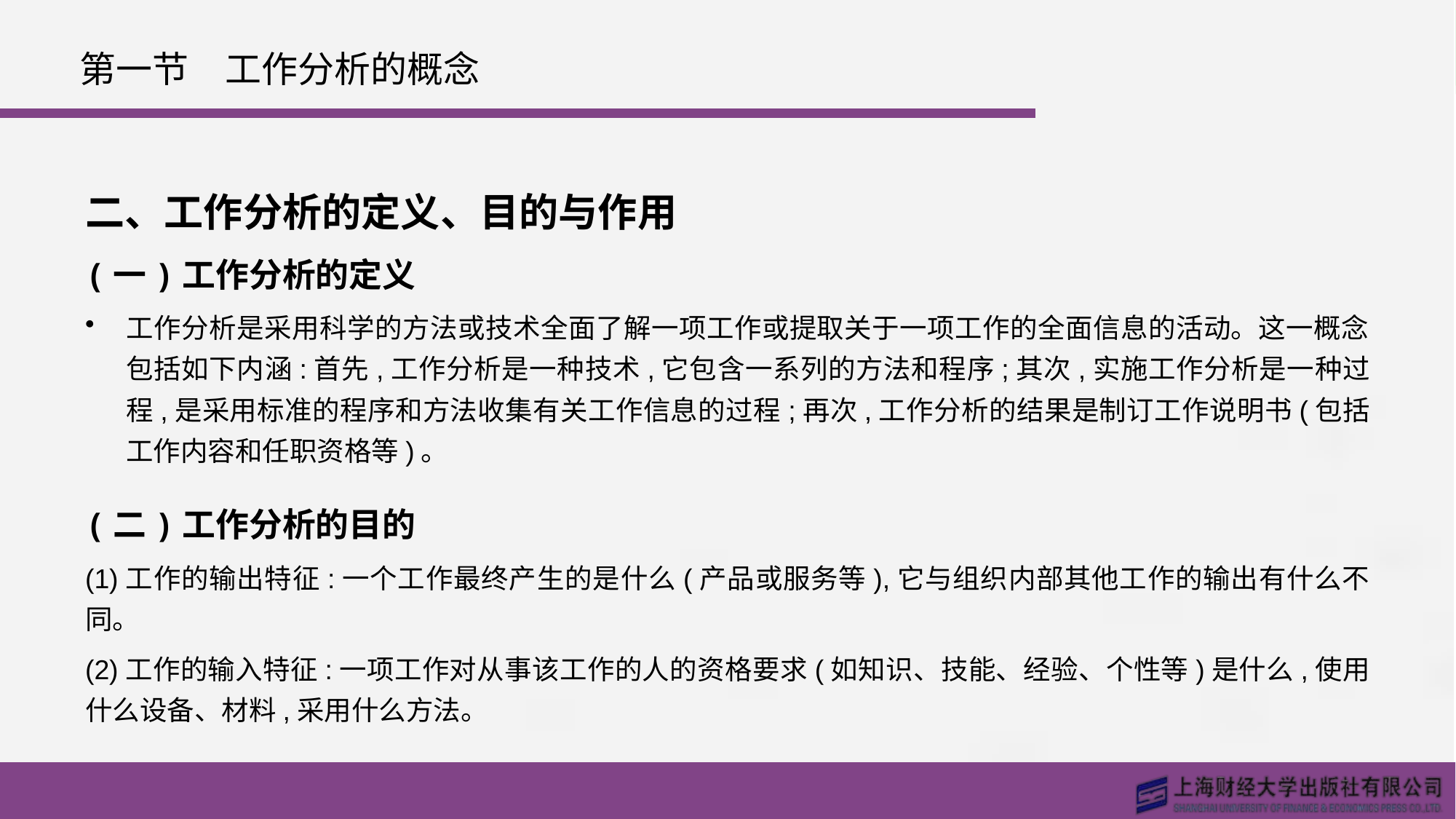

# 第一节　工作分析的概念
二、工作分析的定义、目的与作用
(一)工作分析的定义
工作分析是采用科学的方法或技术全面了解一项工作或提取关于一项工作的全面信息的活动。这一概念包括如下内涵:首先,工作分析是一种技术,它包含一系列的方法和程序;其次,实施工作分析是一种过程,是采用标准的程序和方法收集有关工作信息的过程;再次,工作分析的结果是制订工作说明书(包括工作内容和任职资格等)。
(二)工作分析的目的
(1)工作的输出特征:一个工作最终产生的是什么(产品或服务等),它与组织内部其他工作的输出有什么不同。
(2)工作的输入特征:一项工作对从事该工作的人的资格要求(如知识、技能、经验、个性等)是什么,使用什么设备、材料,采用什么方法。